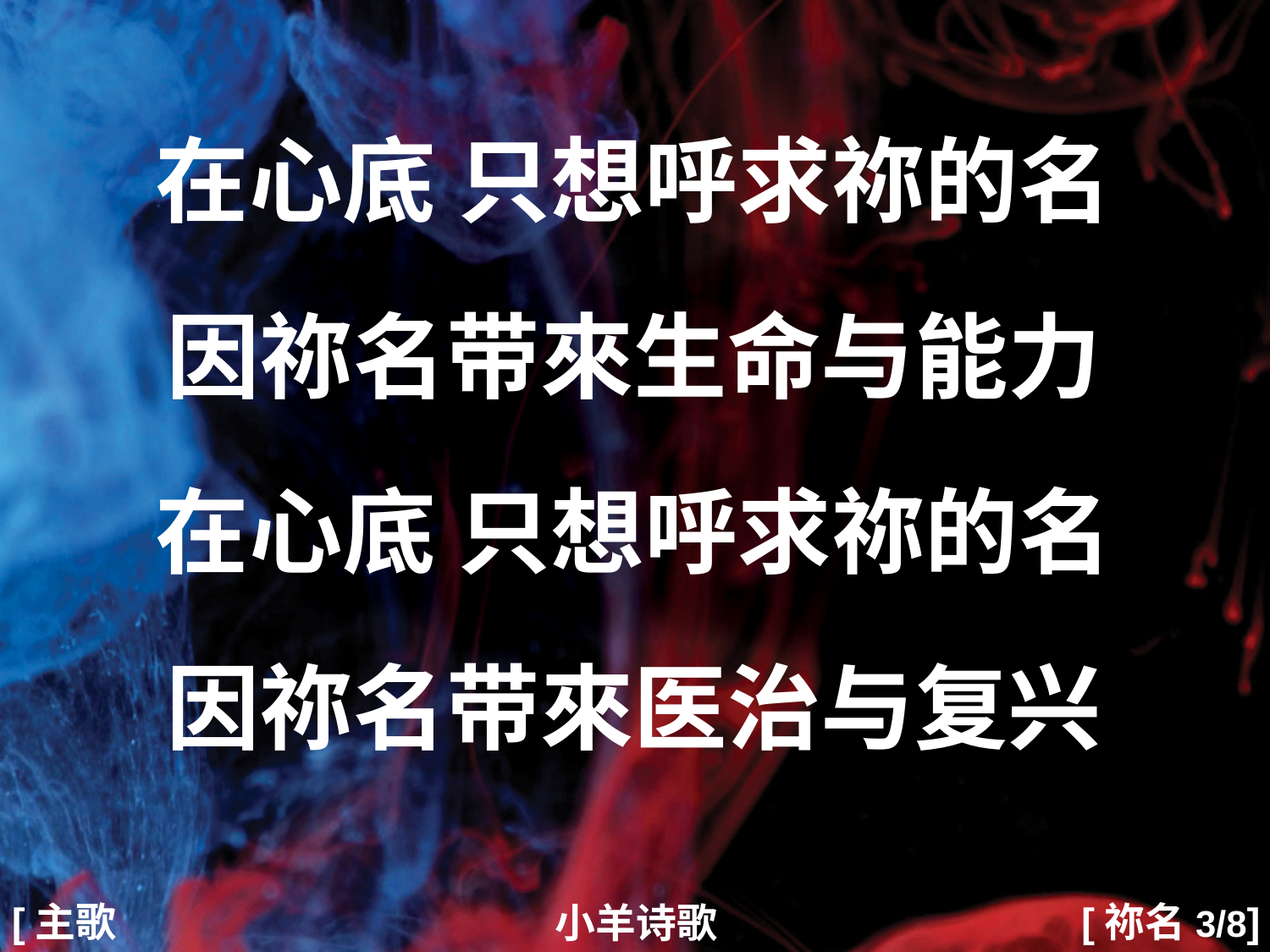

在心底 只想呼求祢的名

因祢名带來生命与能力

在心底 只想呼求祢的名

因祢名带來医治与复兴

#

[主歌2]
[祢名3/8]
小羊诗歌